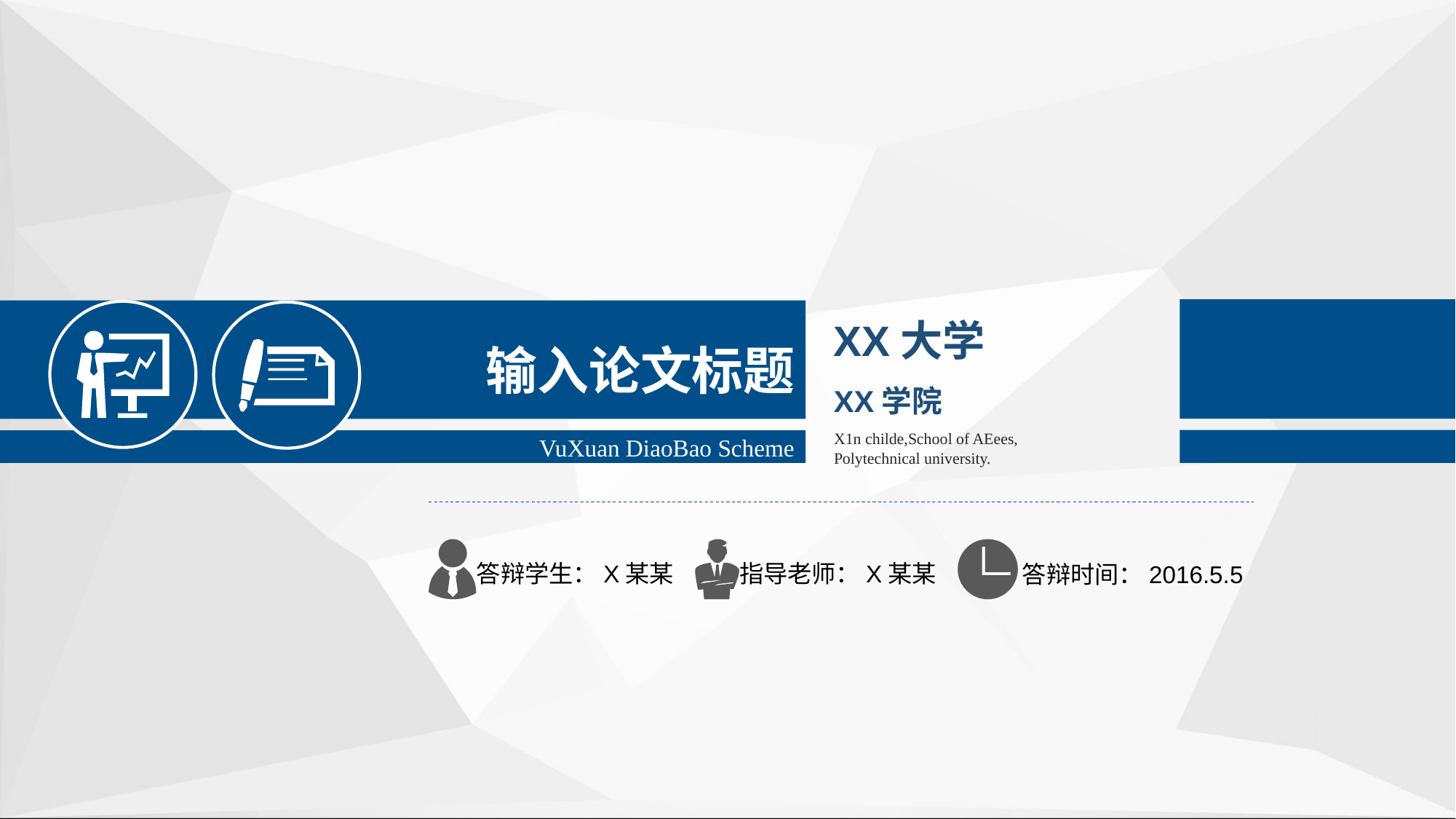

输入论文标题
VuXuan DiaoBao Scheme

XX大学
XX学院
X1n childe,School of AEees,
Polytechnical university.
答辩学生：X某某

指导老师：X某某

答辩时间：2016.5.5